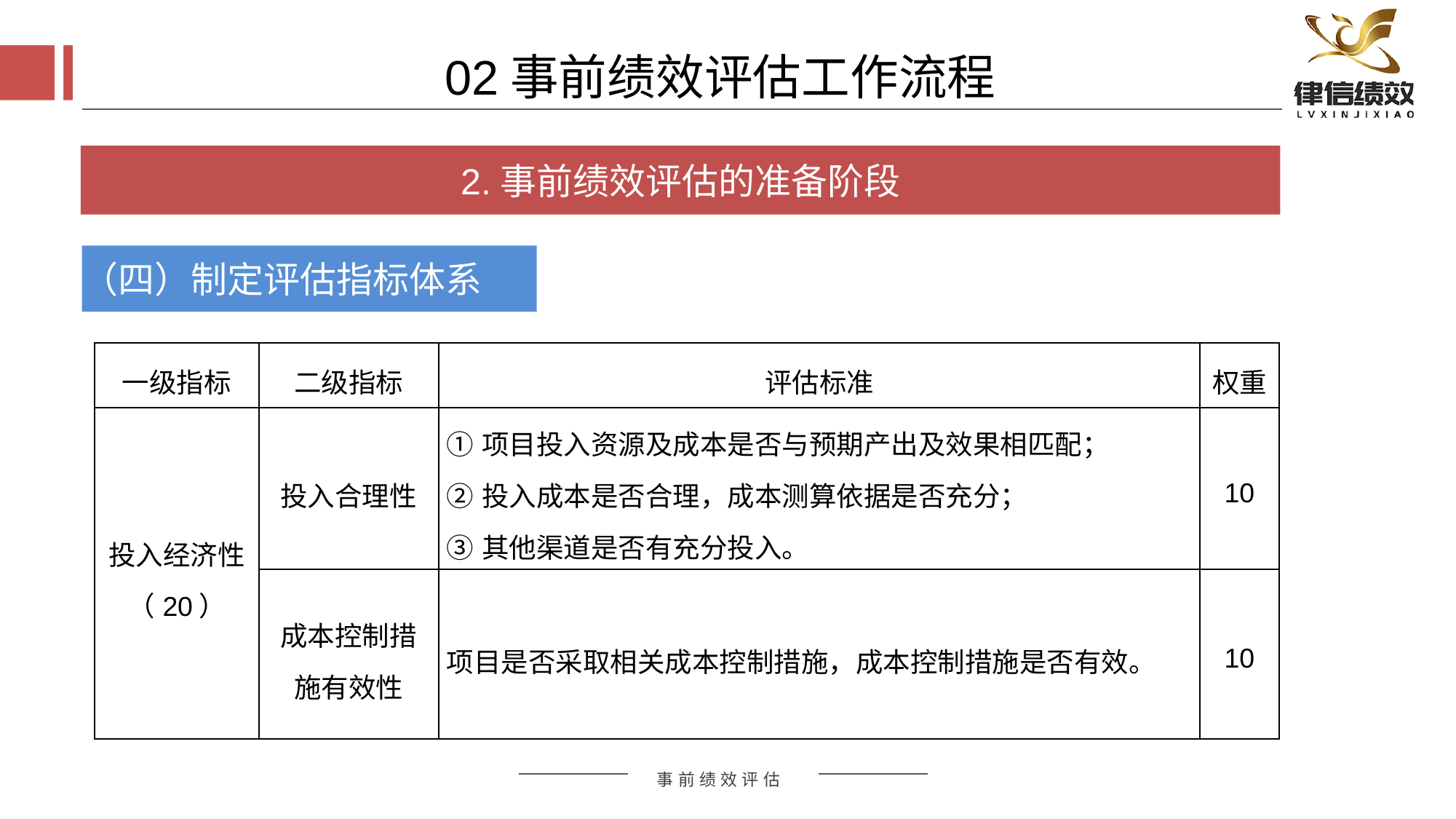

02事前绩效评估工作流程
2.事前绩效评估的准备阶段
（四）制定评估指标体系
| 一级指标 | 二级指标 | 评估标准 | 权重 |
| --- | --- | --- | --- |
| 投入经济性（20） | 投入合理性 | ①项目投入资源及成本是否与预期产出及效果相匹配； ②投入成本是否合理，成本测算依据是否充分； ③其他渠道是否有充分投入。 | 10 |
|  | 成本控制措施有效性 | 项目是否采取相关成本控制措施，成本控制措施是否有效。 | 10 |
评估方式
评估方式